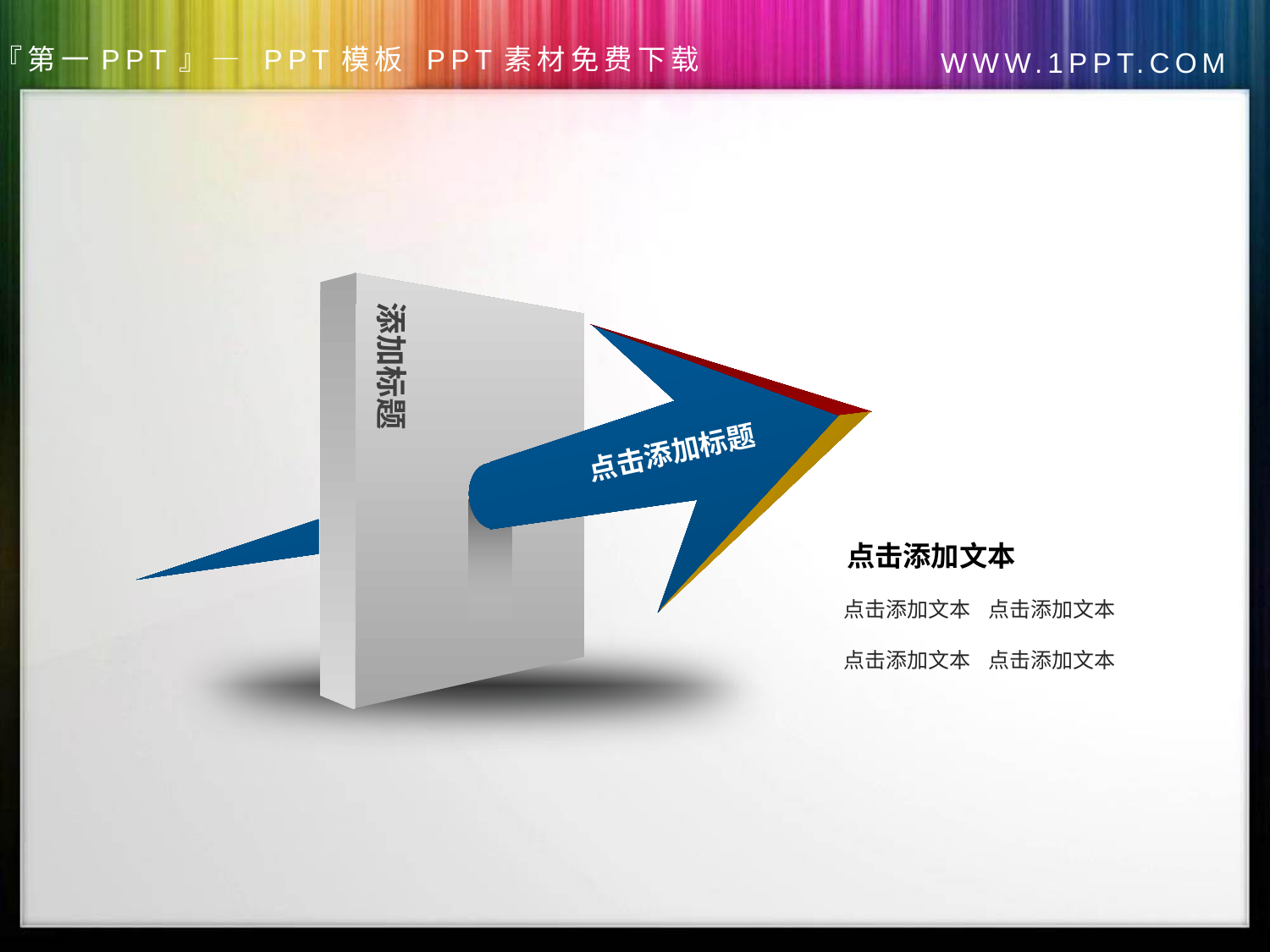

添加标题

点击添加标题

点击添加文本
点击添加文本
点击添加文本
点击添加文本
点击添加文本

第一PPT模板网
www.1ppt.com/sucai/